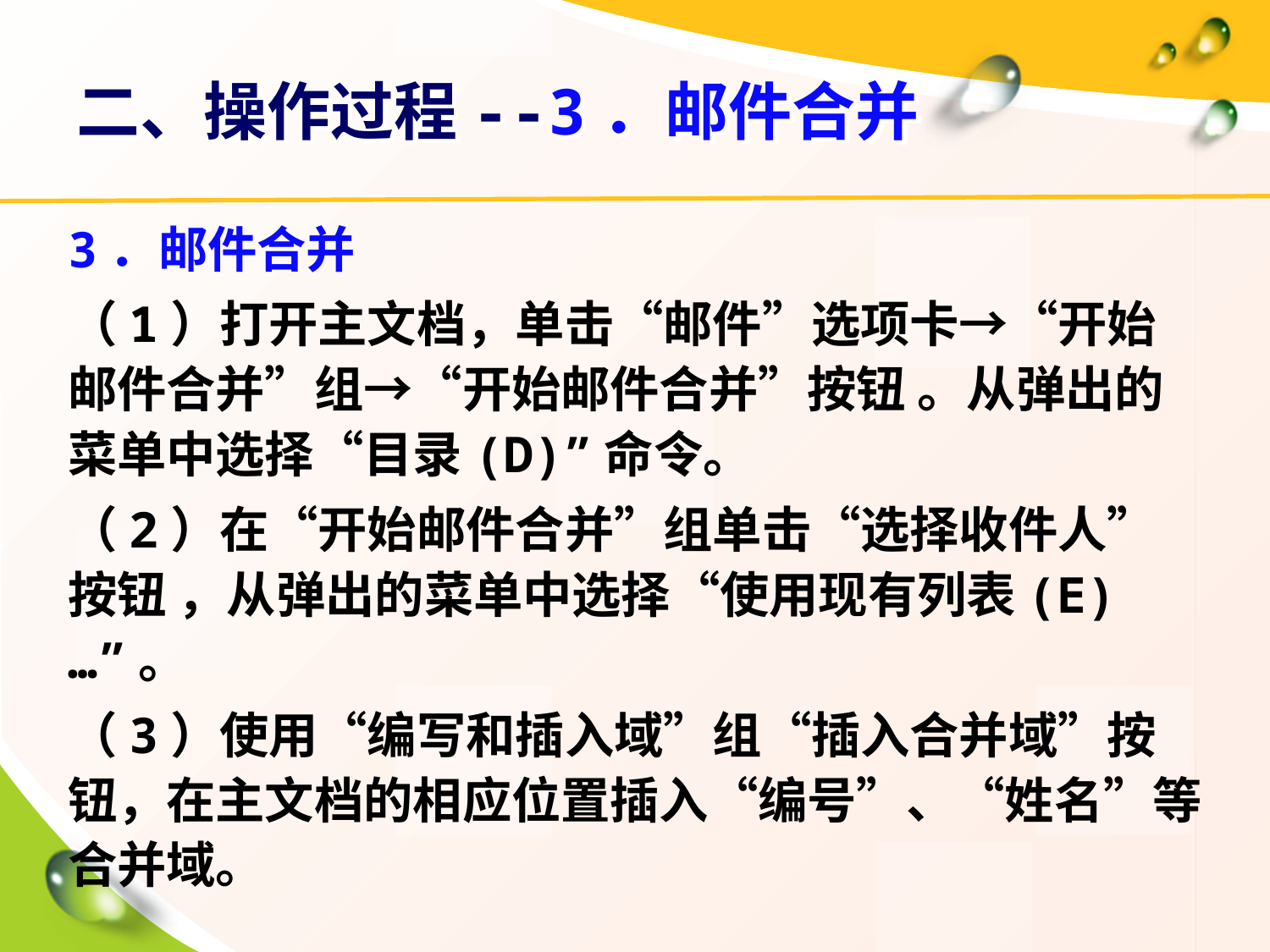

# 二、操作过程--3．邮件合并
3．邮件合并
（1）打开主文档，单击“邮件”选项卡→“开始邮件合并”组→“开始邮件合并”按钮 。从弹出的菜单中选择“目录(D)”命令。
（2）在“开始邮件合并”组单击“选择收件人”按钮 ，从弹出的菜单中选择“使用现有列表(E)…”。
（3）使用“编写和插入域”组“插入合并域”按钮，在主文档的相应位置插入“编号”、“姓名”等合并域。